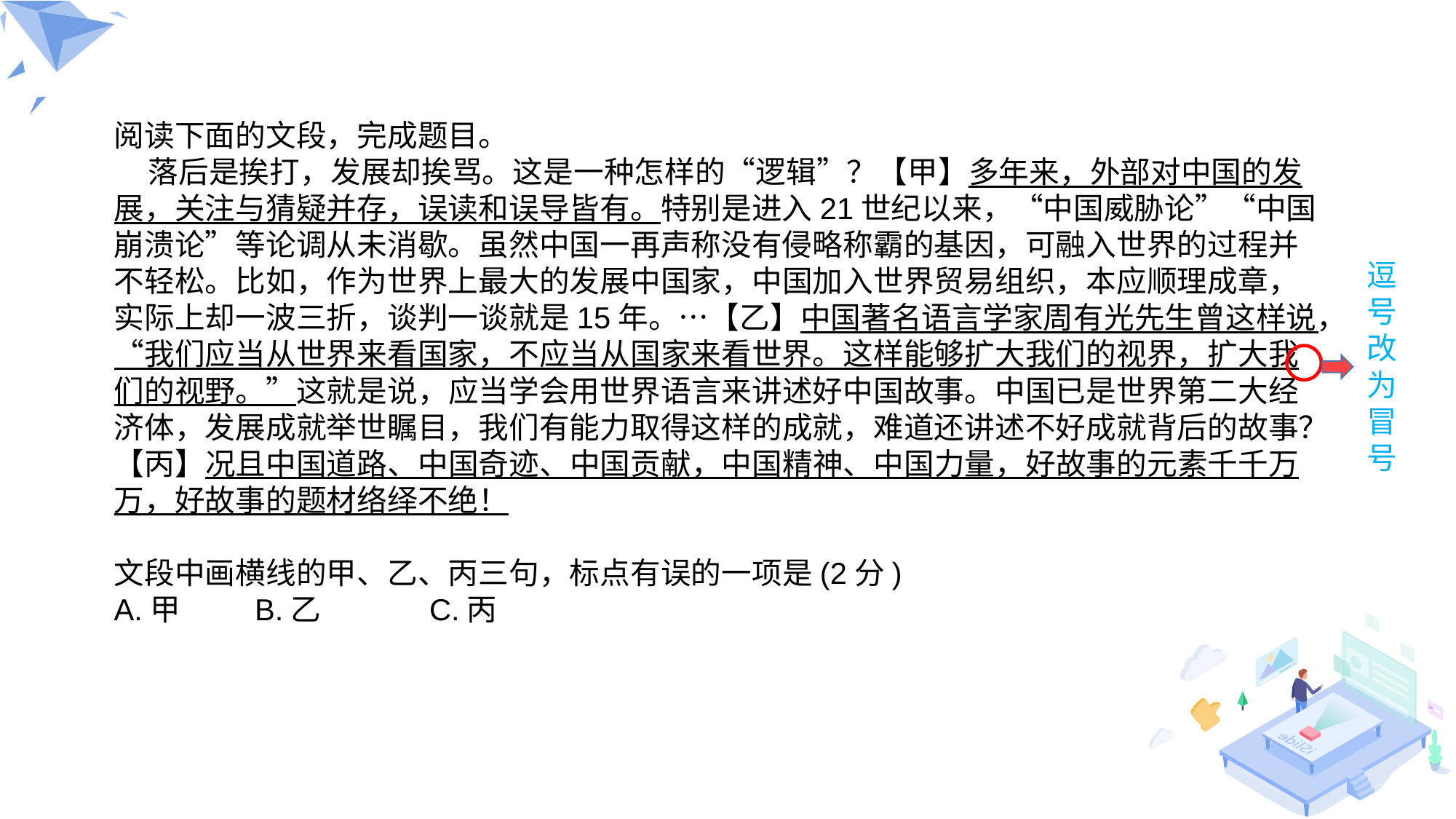

阅读下面的文段，完成题目。
    落后是挨打，发展却挨骂。这是一种怎样的“逻辑”？【甲】多年来，外部对中国的发展，关注与猜疑并存，误读和误导皆有。特别是进入21世纪以来，“中国威胁论”“中国崩溃论”等论调从未消歇。虽然中国一再声称没有侵略称霸的基因，可融入世界的过程并不轻松。比如，作为世界上最大的发展中国家，中国加入世界贸易组织，本应顺理成章，实际上却一波三折，谈判一谈就是15年。…【乙】中国著名语言学家周有光先生曾这样说，“我们应当从世界来看国家，不应当从国家来看世界。这样能够扩大我们的视界，扩大我们的视野。”这就是说，应当学会用世界语言来讲述好中国故事。中国已是世界第二大经济体，发展成就举世瞩目，我们有能力取得这样的成就，难道还讲述不好成就背后的故事？【丙】况且中国道路、中国奇迹、中国贡献，中国精神、中国力量，好故事的元素千千万万，好故事的题材络绎不绝！

文段中画横线的甲、乙、丙三句，标点有误的一项是(2分)
A.甲          B.乙               C.丙
逗
号
改
为
冒
号